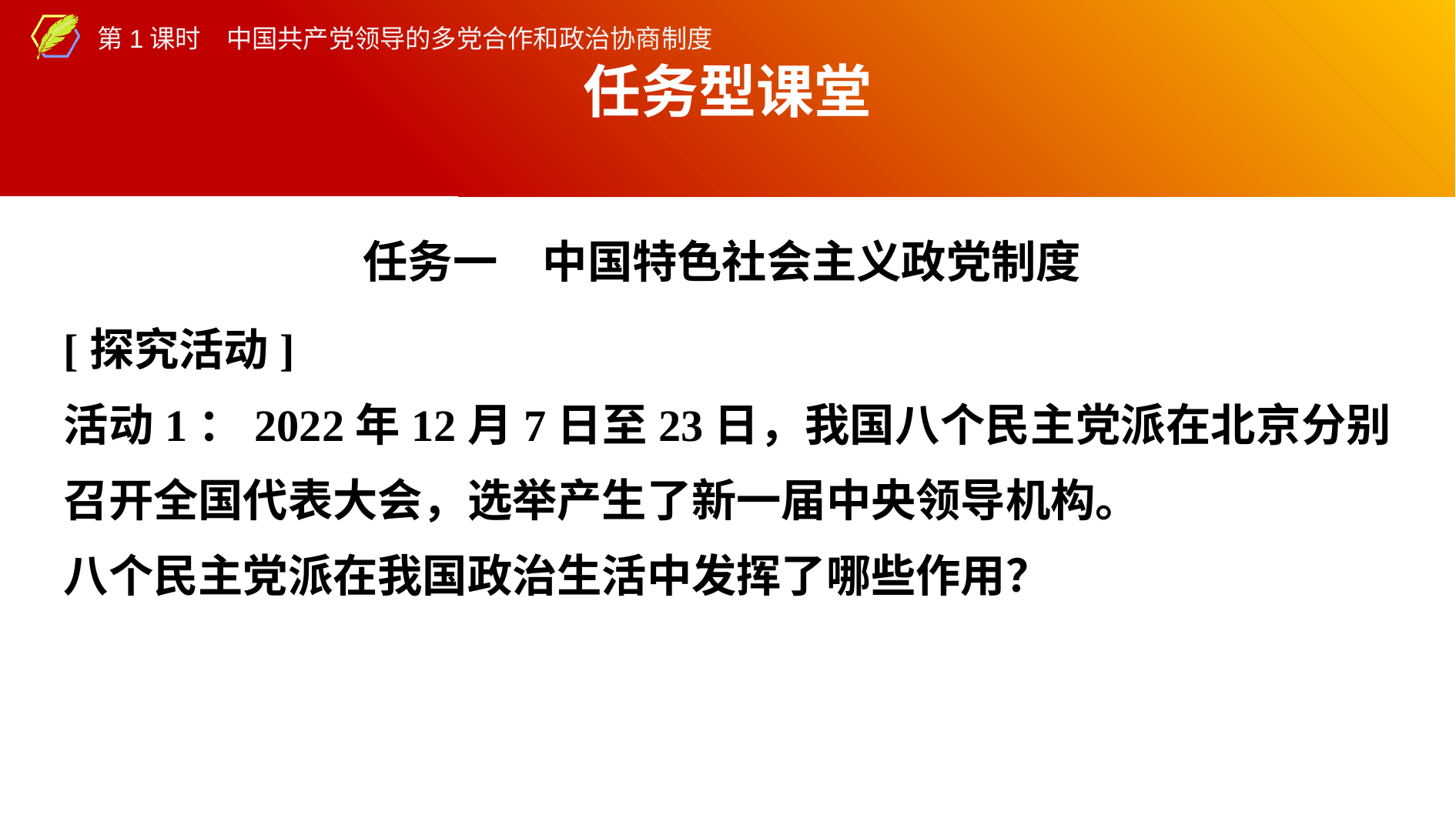

任务型课堂
任务一　中国特色社会主义政党制度
[探究活动]
活动1：2022年12月7日至23日，我国八个民主党派在北京分别召开全国代表大会，选举产生了新一届中央领导机构。
八个民主党派在我国政治生活中发挥了哪些作用？